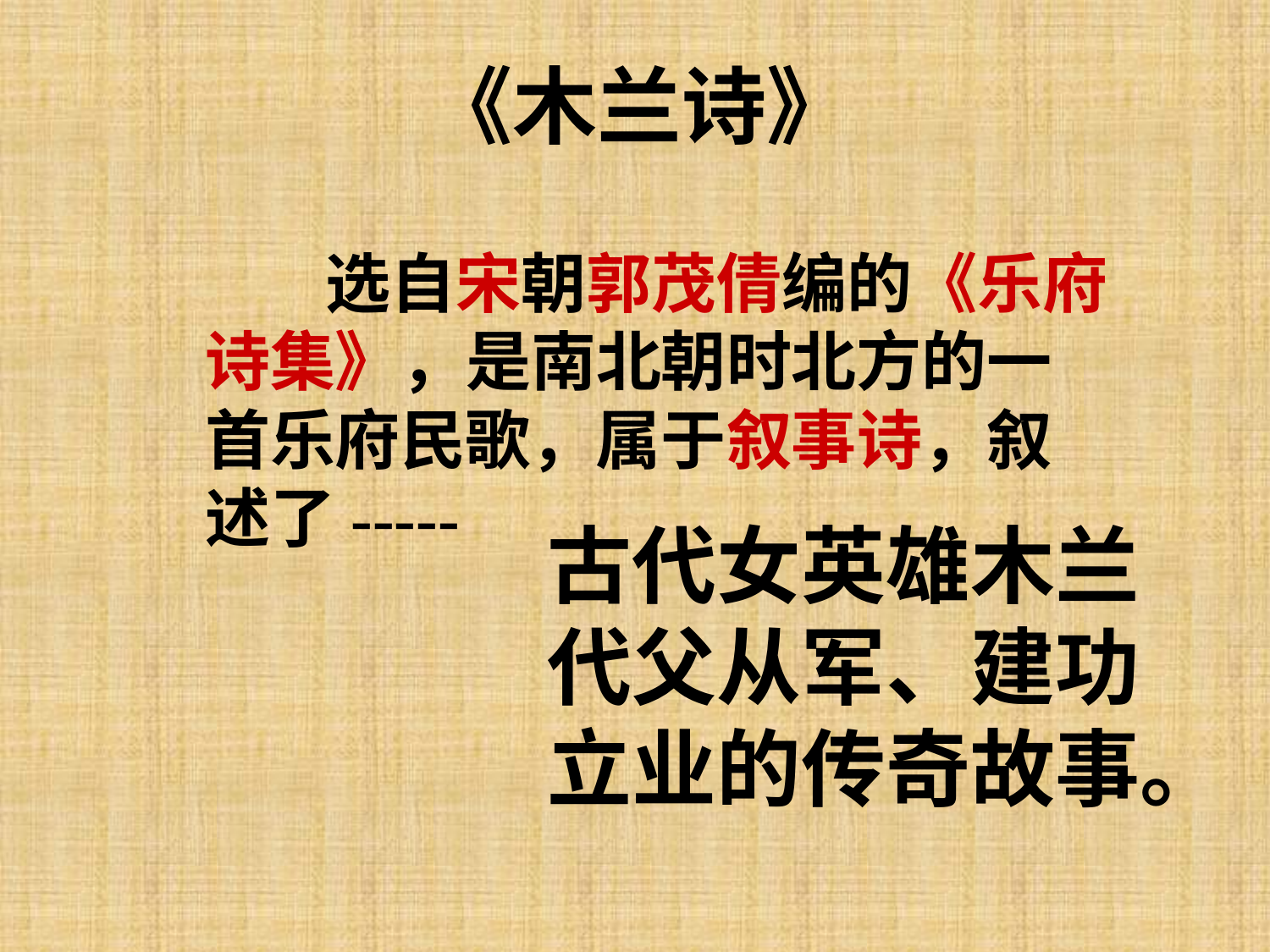

《木兰诗》
            选自宋朝郭茂倩编的《乐府诗集》，是南北朝时北方的一首乐府民歌，属于叙事诗，叙述了-----
古代女英雄木兰代父从军、建功立业的传奇故事。